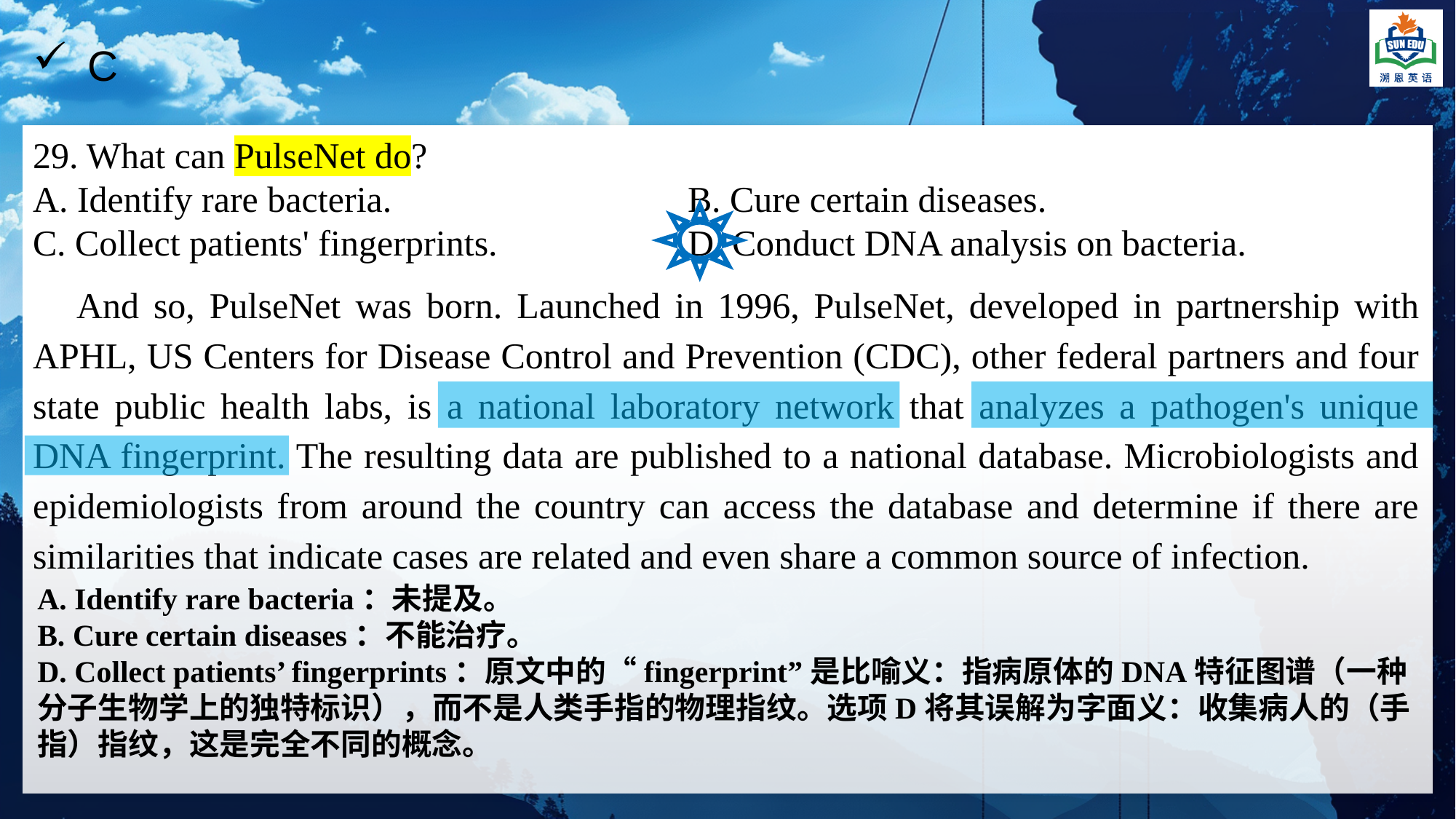

C
29. What can PulseNet do?
A. Identify rare bacteria.			B. Cure certain diseases.
C. Collect patients' fingerprints. 		D. Conduct DNA analysis on bacteria.

   And so, PulseNet was born. Launched in 1996, PulseNet, developed in partnership with APHL, US Centers for Disease Control and Prevention (CDC), other federal partners and four state public health labs, is a national laboratory network that analyzes a pathogen's unique DNA fingerprint. The resulting data are published to a national database. Microbiologists and epidemiologists from around the country can access the database and determine if there are similarities that indicate cases are related and even share a common source of infection.

A. Identify rare bacteria：未提及。
B. Cure certain diseases：不能治疗。
D. Collect patients’ fingerprints：原文中的“fingerprint”是比喻义：指病原体的DNA特征图谱（一种分子生物学上的独特标识），而不是人类手指的物理指纹。选项D将其误解为字面义：收集病人的（手指）指纹，这是完全不同的概念。